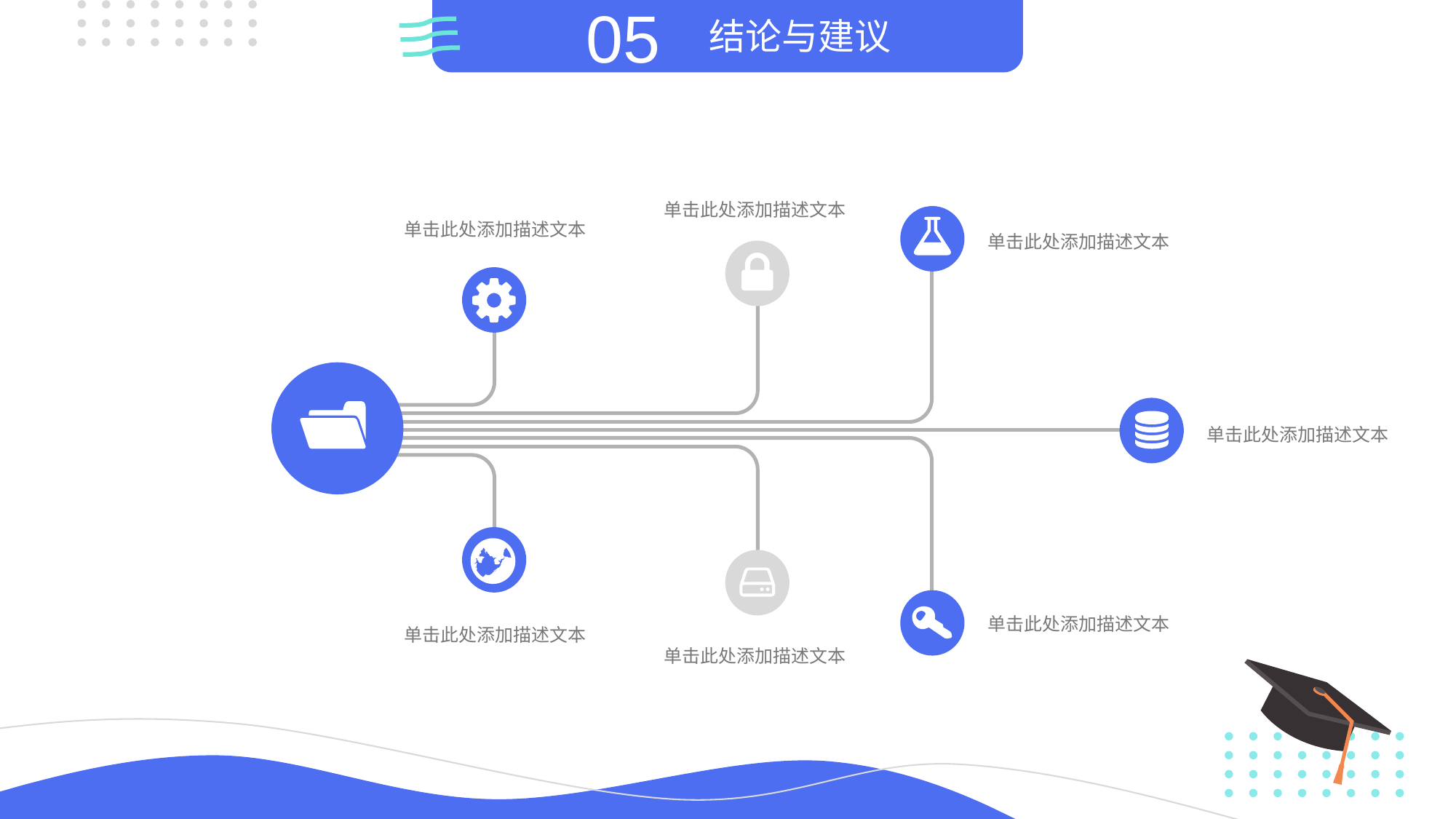

05
结论与建议

单击此处添加描述文本
单击此处添加描述文本

单击此处添加描述文本

单击此处添加描述文本

单击此处添加描述文本
单击此处添加描述文本
单击此处添加描述文本